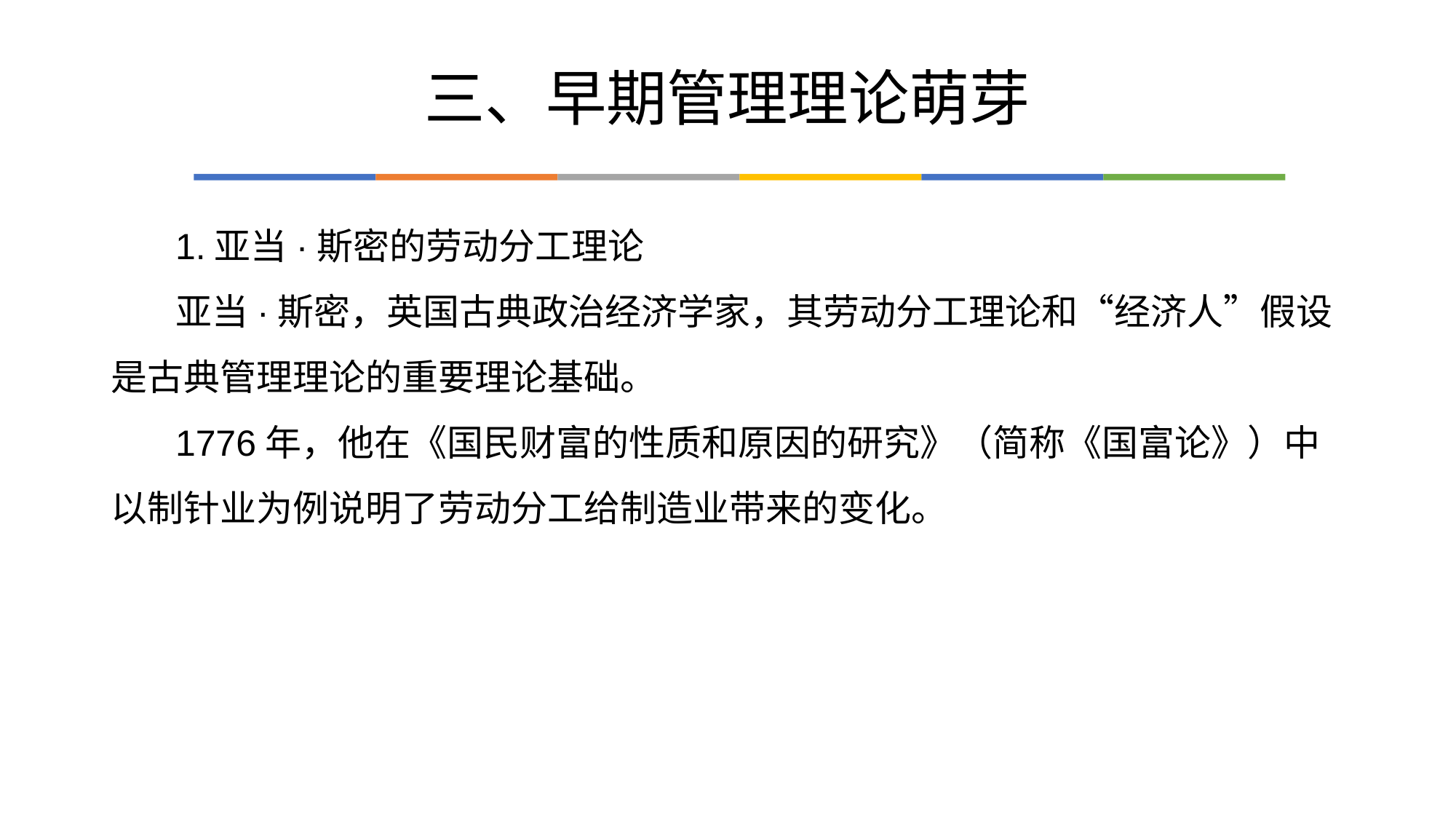

# 三、早期管理理论萌芽
1.亚当·斯密的劳动分工理论
亚当·斯密，英国古典政治经济学家，其劳动分工理论和“经济人”假设是古典管理理论的重要理论基础。
1776年，他在《国民财富的性质和原因的研究》（简称《国富论》）中以制针业为例说明了劳动分工给制造业带来的变化。